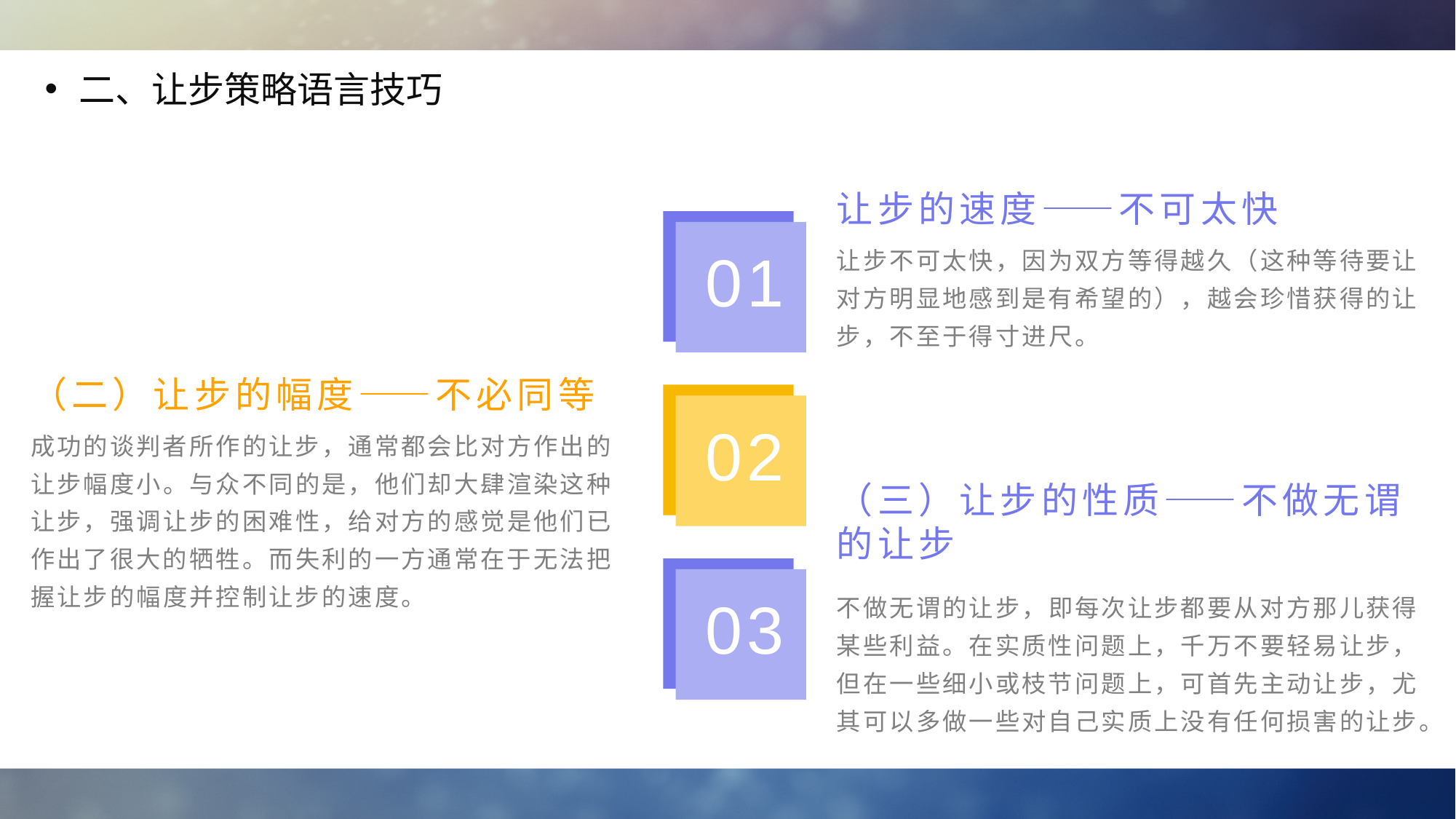

二、让步策略语言技巧
让步的速度——不可太快

让步不可太快，因为双方等得越久（这种等待要让对方明显地感到是有希望的），越会珍惜获得的让步，不至于得寸进尺。
01
（二）让步的幅度——不必同等

02
成功的谈判者所作的让步，通常都会比对方作出的让步幅度小。与众不同的是，他们却大肆渲染这种让步，强调让步的困难性，给对方的感觉是他们已作出了很大的牺牲。而失利的一方通常在于无法把握让步的幅度并控制让步的速度。
（三）让步的性质——不做无谓的让步

不做无谓的让步，即每次让步都要从对方那儿获得某些利益。在实质性问题上，千万不要轻易让步，但在一些细小或枝节问题上，可首先主动让步，尤其可以多做一些对自己实质上没有任何损害的让步。
03